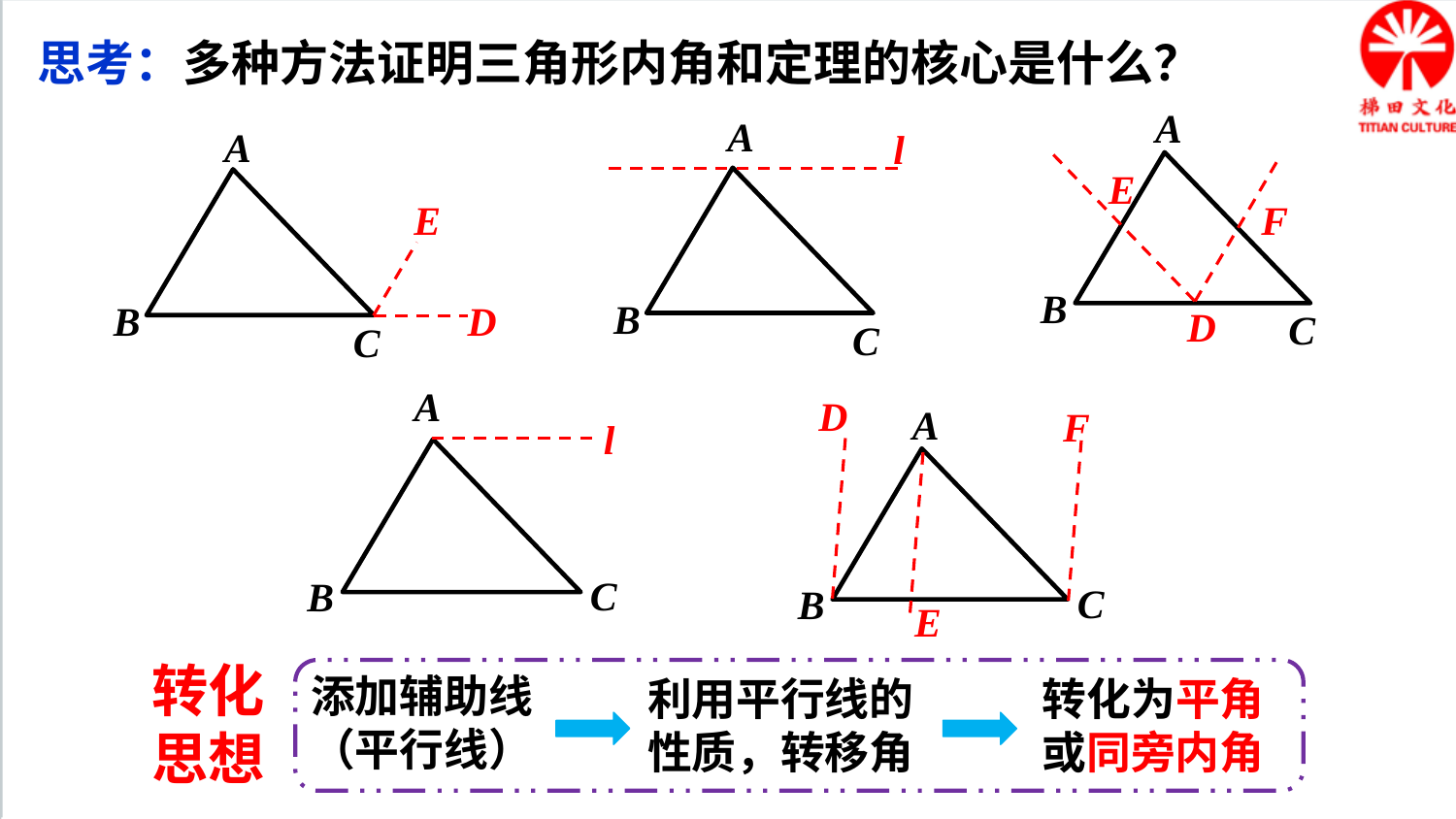

思考：多种方法证明三角形内角和定理的核心是什么？
A

B
C
E
F
D
A

B
C
l
A

B
C
E
D
A

C
B
l
D
A

C
B
F
E
转化思想

添加辅助线（平行线）
转化为平角或同旁内角
利用平行线的性质，转移角